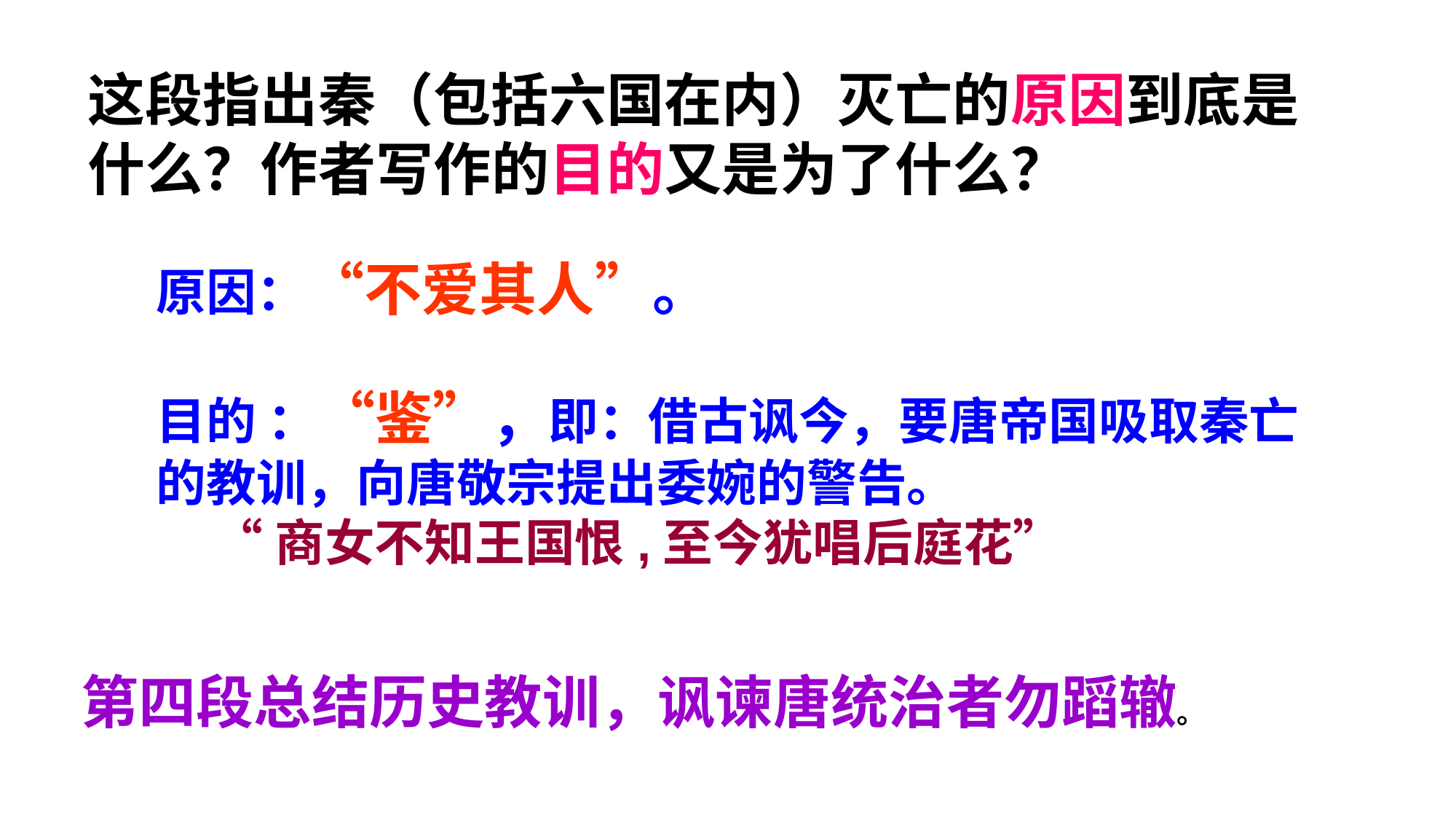

这段指出秦（包括六国在内）灭亡的原因到底是什么？作者写作的目的又是为了什么？

原因：“不爱其人”。

目的 ：“鉴”，即：借古讽今，要唐帝国吸取秦亡的教训，向唐敬宗提出委婉的警告。
     “商女不知王国恨,至今犹唱后庭花”
第四段总结历史教训，讽谏唐统治者勿蹈辙。